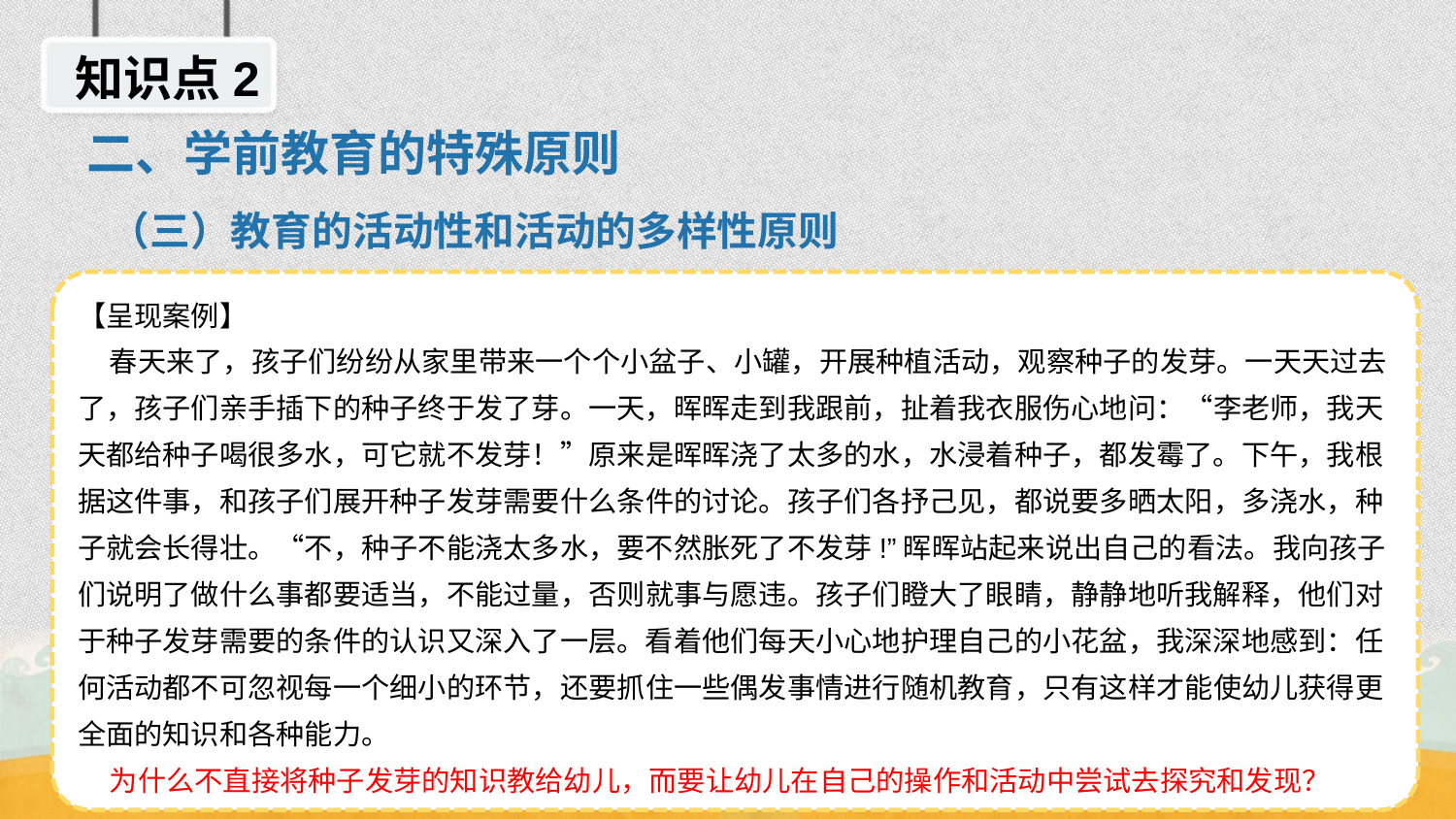

知识点2
二、学前教育的特殊原则
（三）教育的活动性和活动的多样性原则
【呈现案例】
    春天来了，孩子们纷纷从家里带来一个个小盆子、小罐，开展种植活动，观察种子的发芽。一天天过去了，孩子们亲手插下的种子终于发了芽。一天，晖晖走到我跟前，扯着我衣服伤心地问：“李老师，我天天都给种子喝很多水，可它就不发芽！”原来是晖晖浇了太多的水，水浸着种子，都发霉了。下午，我根据这件事，和孩子们展开种子发芽需要什么条件的讨论。孩子们各抒己见，都说要多晒太阳，多浇水，种子就会长得壮。“不，种子不能浇太多水，要不然胀死了不发芽!”晖晖站起来说出自己的看法。我向孩子们说明了做什么事都要适当，不能过量，否则就事与愿违。孩子们瞪大了眼睛，静静地听我解释，他们对于种子发芽需要的条件的认识又深入了一层。看着他们每天小心地护理自己的小花盆，我深深地感到：任何活动都不可忽视每一个细小的环节，还要抓住一些偶发事情进行随机教育，只有这样才能使幼儿获得更全面的知识和各种能力。
    为什么不直接将种子发芽的知识教给幼儿，而要让幼儿在自己的操作和活动中尝试去探究和发现？